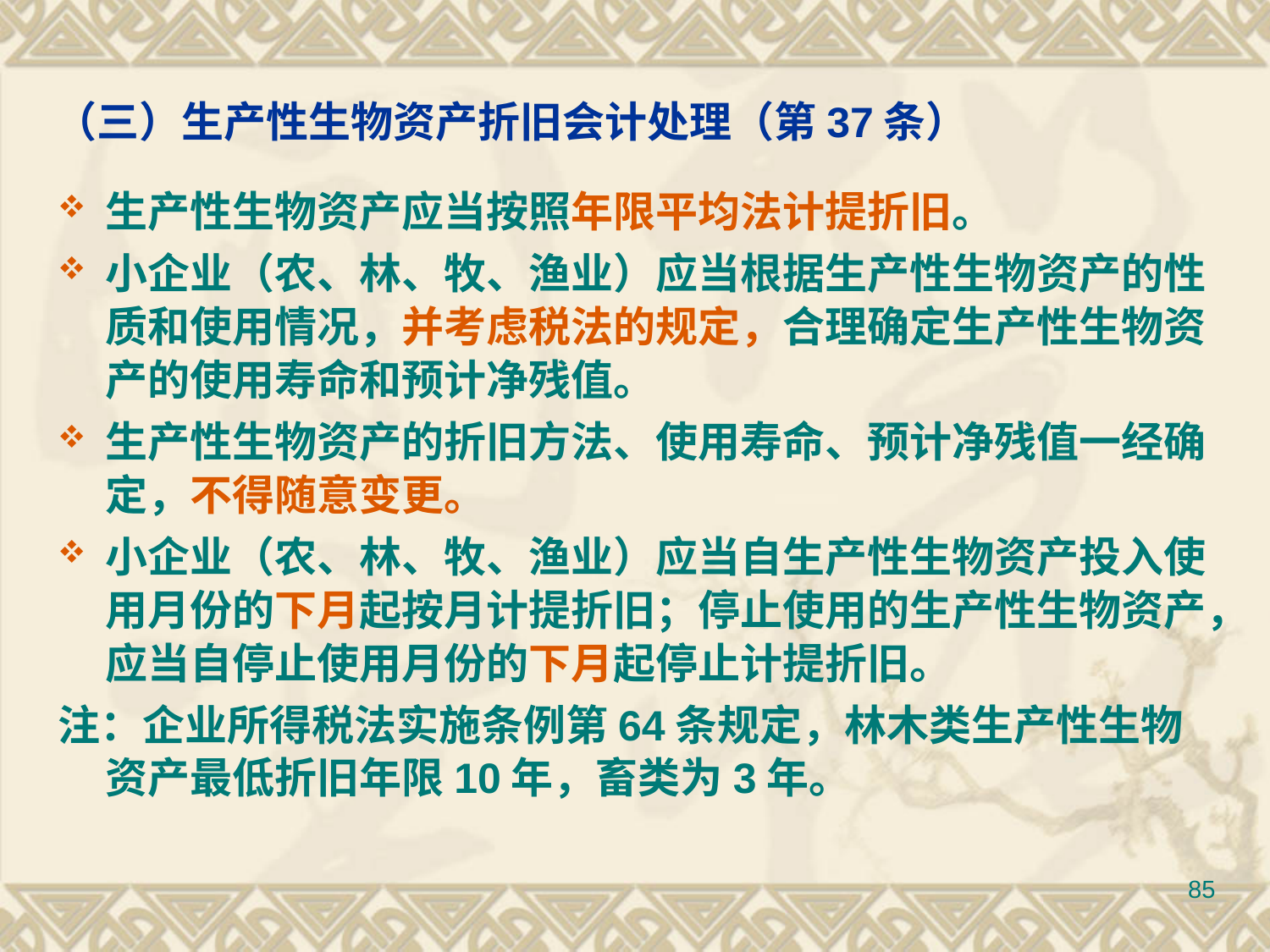

# （三）生产性生物资产折旧会计处理（第37条）
生产性生物资产应当按照年限平均法计提折旧。
小企业（农、林、牧、渔业）应当根据生产性生物资产的性质和使用情况，并考虑税法的规定，合理确定生产性生物资产的使用寿命和预计净残值。
生产性生物资产的折旧方法、使用寿命、预计净残值一经确定，不得随意变更。
小企业（农、林、牧、渔业）应当自生产性生物资产投入使用月份的下月起按月计提折旧；停止使用的生产性生物资产，应当自停止使用月份的下月起停止计提折旧。
注：企业所得税法实施条例第64条规定，林木类生产性生物资产最低折旧年限10年，畜类为3年。
85